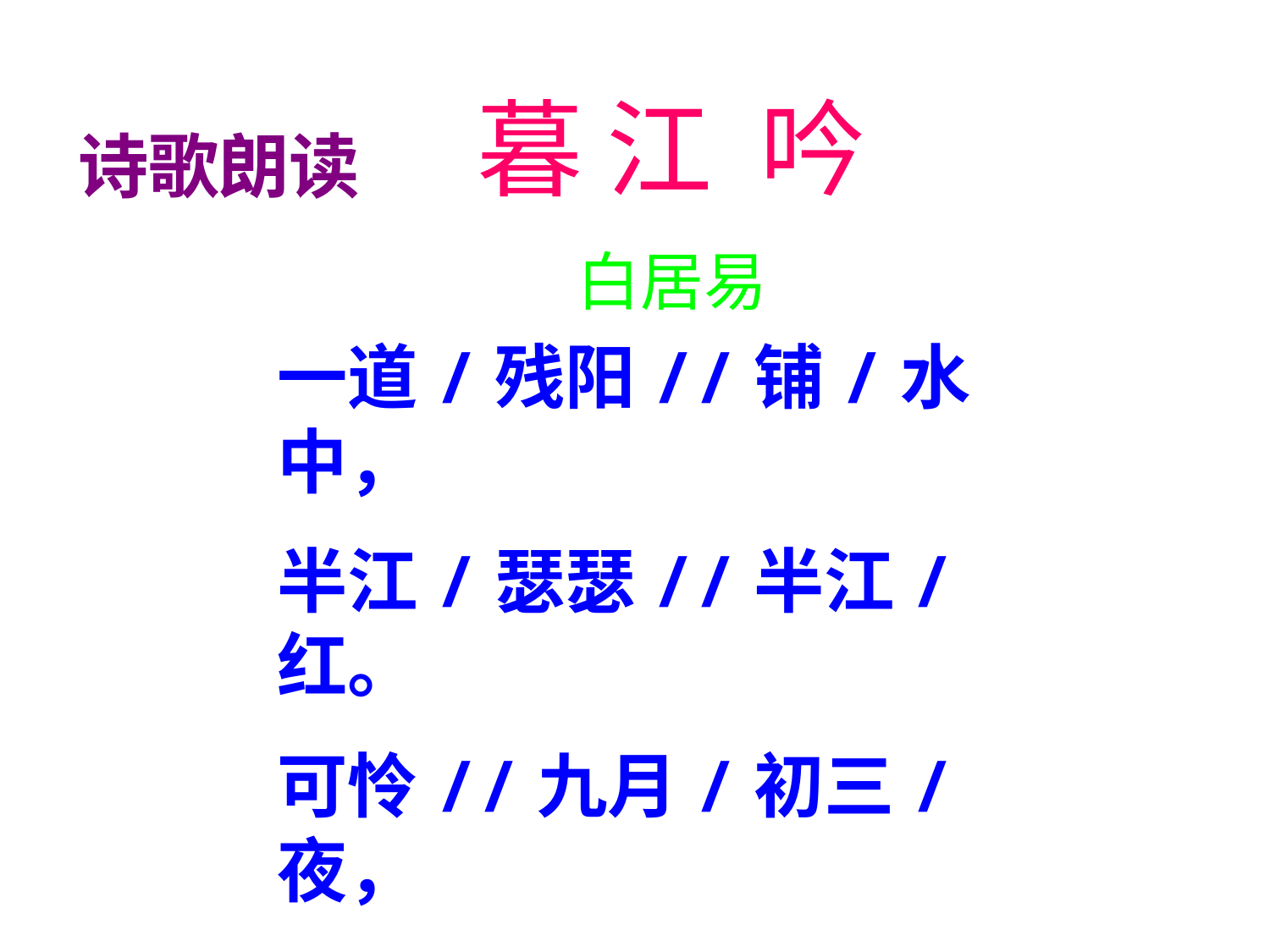

暮 江  吟
白居易
诗歌朗读
一道/残阳//铺/水中，
半江/瑟瑟//半江/红。
可怜//九月/初三/夜，
露似/真珠//月似/弓。